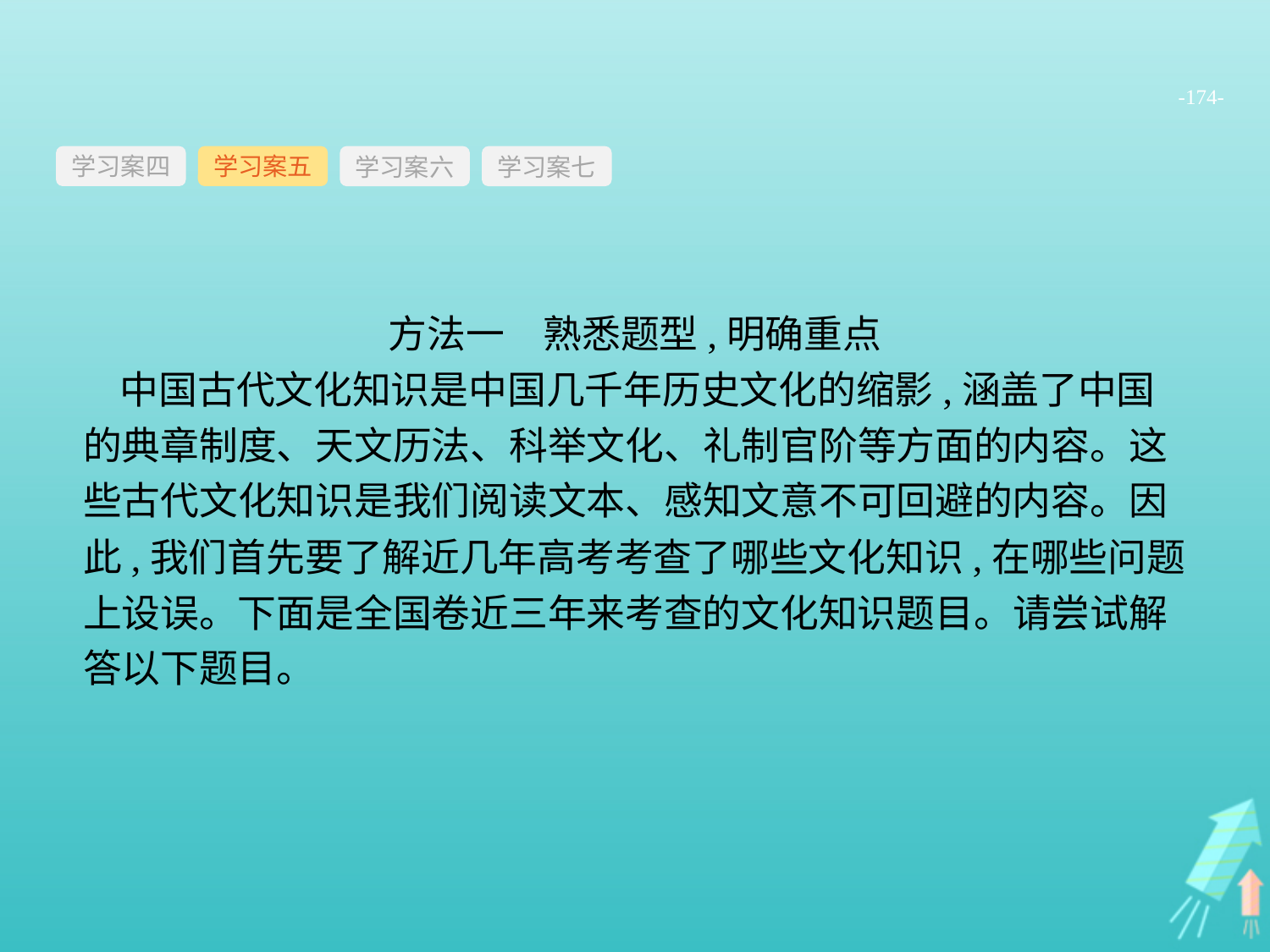

-174-
学习案四
学习案六
学习案七
学习案五
方法一　熟悉题型,明确重点
中国古代文化知识是中国几千年历史文化的缩影,涵盖了中国的典章制度、天文历法、科举文化、礼制官阶等方面的内容。这些古代文化知识是我们阅读文本、感知文意不可回避的内容。因此,我们首先要了解近几年高考考查了哪些文化知识,在哪些问题上设误。下面是全国卷近三年来考查的文化知识题目。请尝试解答以下题目。